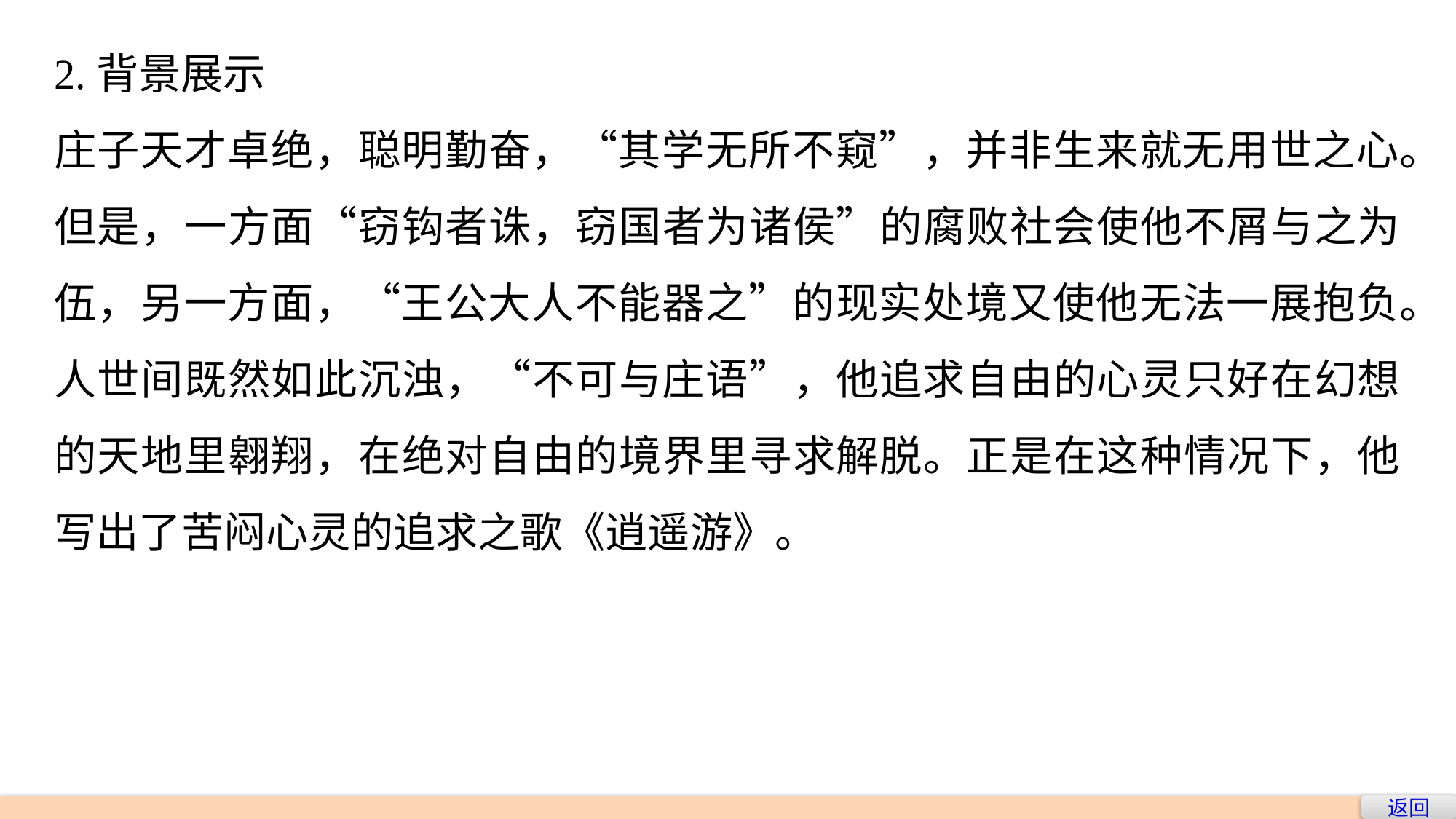

2.背景展示
庄子天才卓绝，聪明勤奋，“其学无所不窥”，并非生来就无用世之心。但是，一方面“窃钩者诛，窃国者为诸侯”的腐败社会使他不屑与之为伍，另一方面，“王公大人不能器之”的现实处境又使他无法一展抱负。人世间既然如此沉浊，“不可与庄语”，他追求自由的心灵只好在幻想的天地里翱翔，在绝对自由的境界里寻求解脱。正是在这种情况下，他写出了苦闷心灵的追求之歌《逍遥游》。
返回